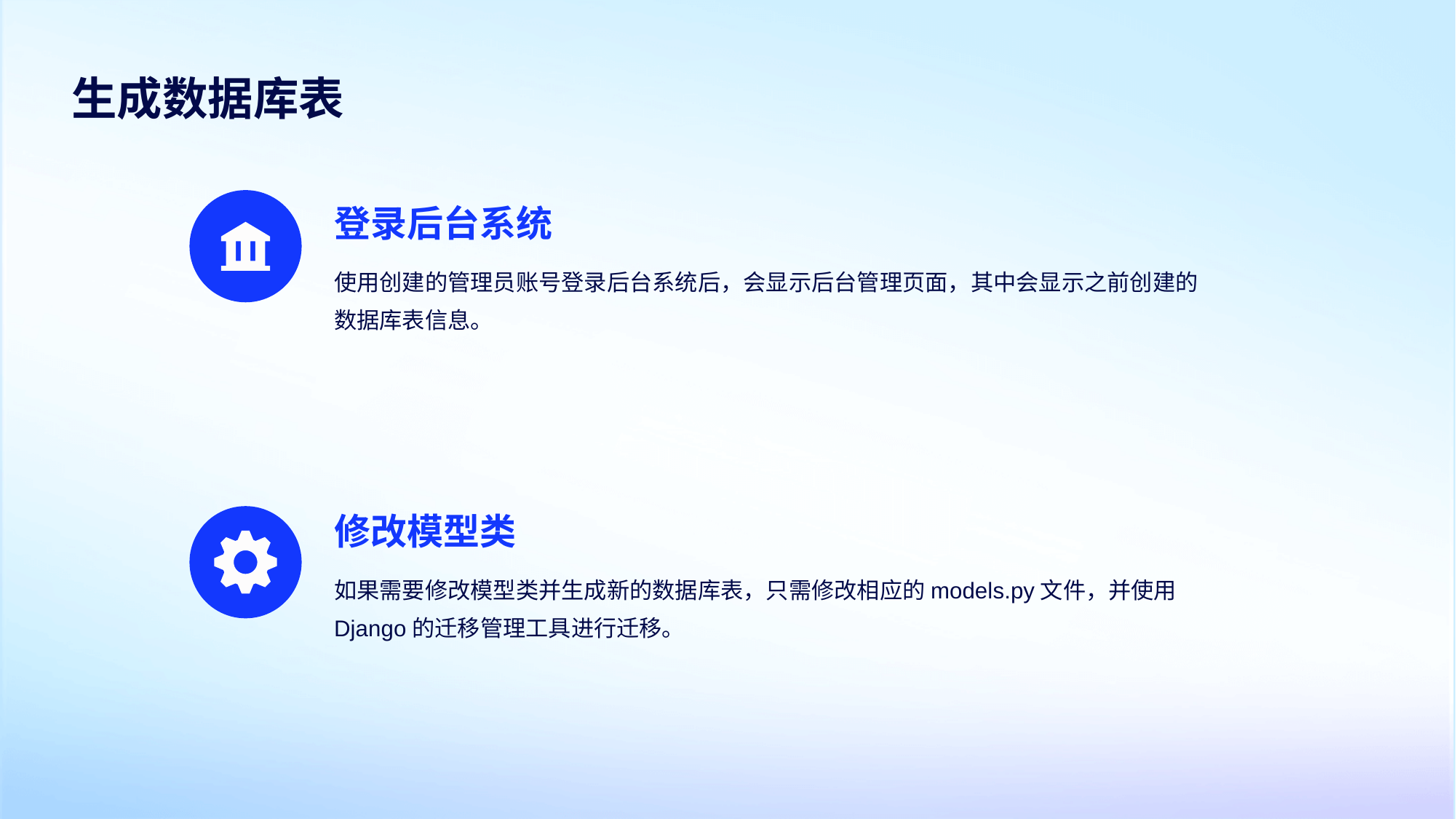

生成数据库表
登录后台系统

使用创建的管理员账号登录后台系统后，会显示后台管理页面，其中会显示之前创建的数据库表信息。
修改模型类

如果需要修改模型类并生成新的数据库表，只需修改相应的models.py文件，并使用Django的迁移管理工具进行迁移。